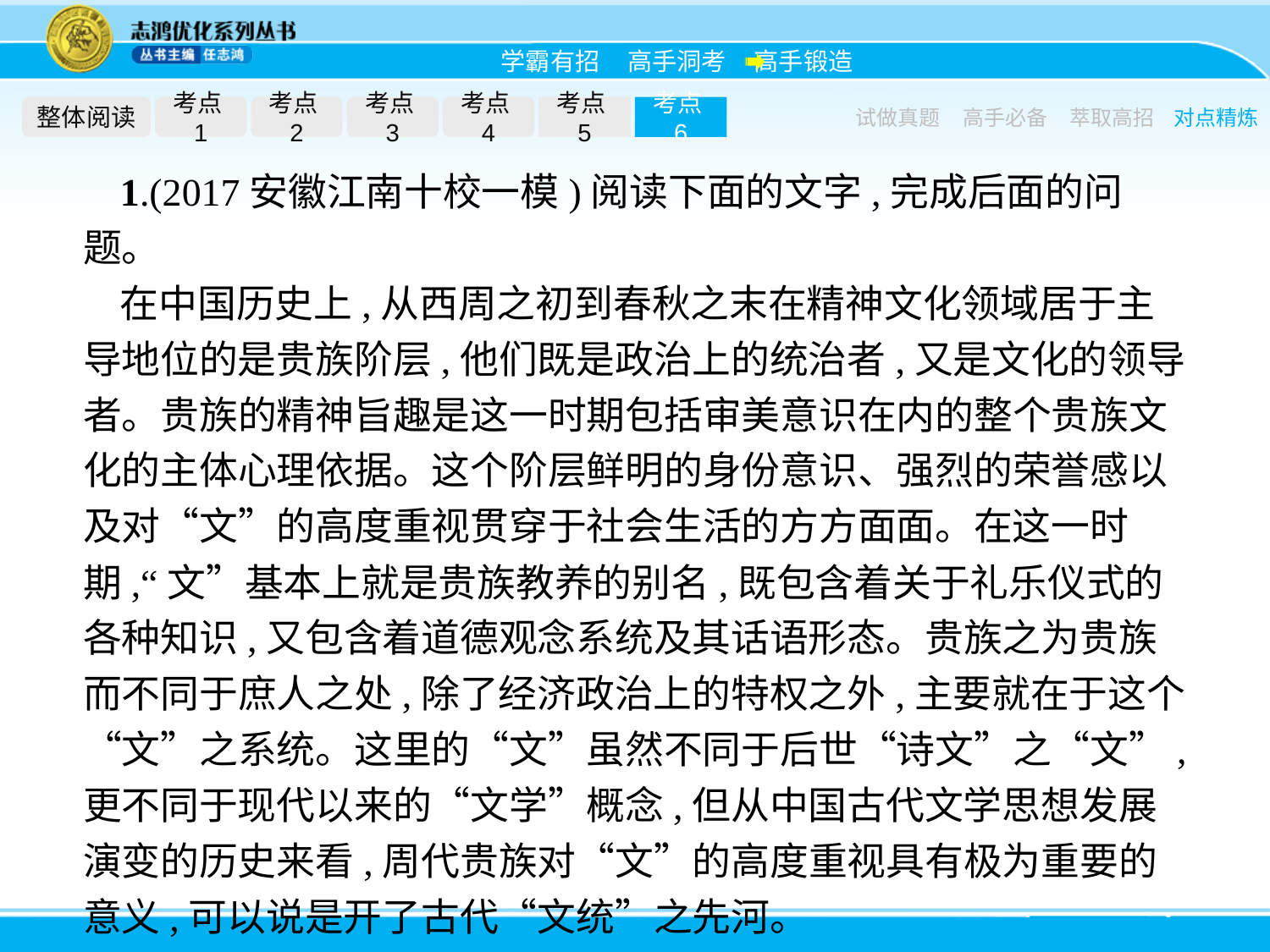

整体阅读
考点1
考点2
考点3
考点4
考点5
考点6
试做真题
高手必备
萃取高招
对点精炼
1.(2017安徽江南十校一模)阅读下面的文字,完成后面的问题。
在中国历史上,从西周之初到春秋之末在精神文化领域居于主导地位的是贵族阶层,他们既是政治上的统治者,又是文化的领导者。贵族的精神旨趣是这一时期包括审美意识在内的整个贵族文化的主体心理依据。这个阶层鲜明的身份意识、强烈的荣誉感以及对“文”的高度重视贯穿于社会生活的方方面面。在这一时期,“文”基本上就是贵族教养的别名,既包含着关于礼乐仪式的各种知识,又包含着道德观念系统及其话语形态。贵族之为贵族而不同于庶人之处,除了经济政治上的特权之外,主要就在于这个“文”之系统。这里的“文”虽然不同于后世“诗文”之“文”,更不同于现代以来的“文学”概念,但从中国古代文学思想发展演变的历史来看,周代贵族对“文”的高度重视具有极为重要的意义,可以说是开了古代“文统”之先河。